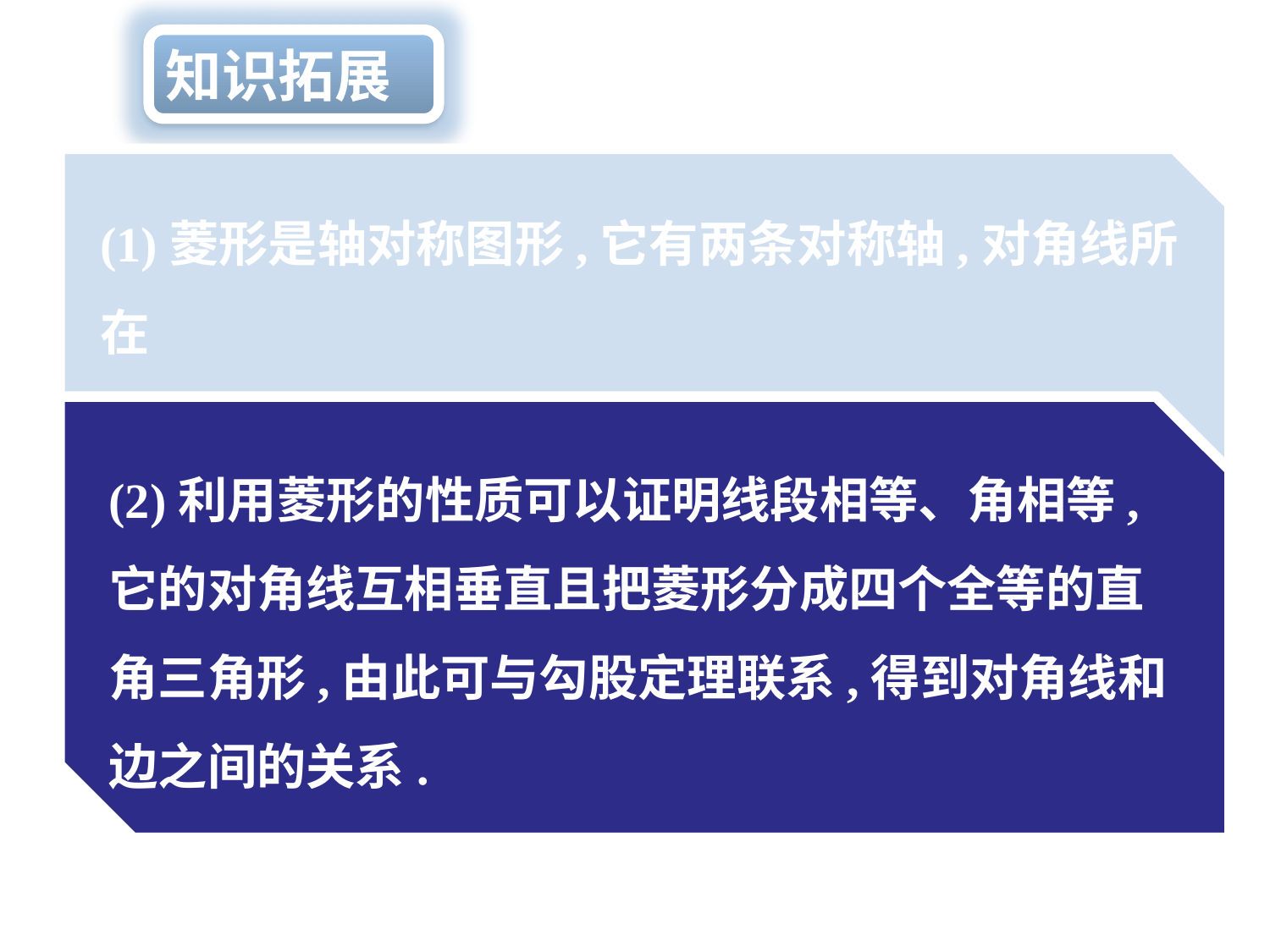

知识拓展
(1)菱形是轴对称图形,它有两条对称轴,对角线所在
     的直线就是它的对称轴.
(2)利用菱形的性质可以证明线段相等、角相等,它的对角线互相垂直且把菱形分成四个全等的直角三角形,由此可与勾股定理联系,得到对角线和边之间的关系.